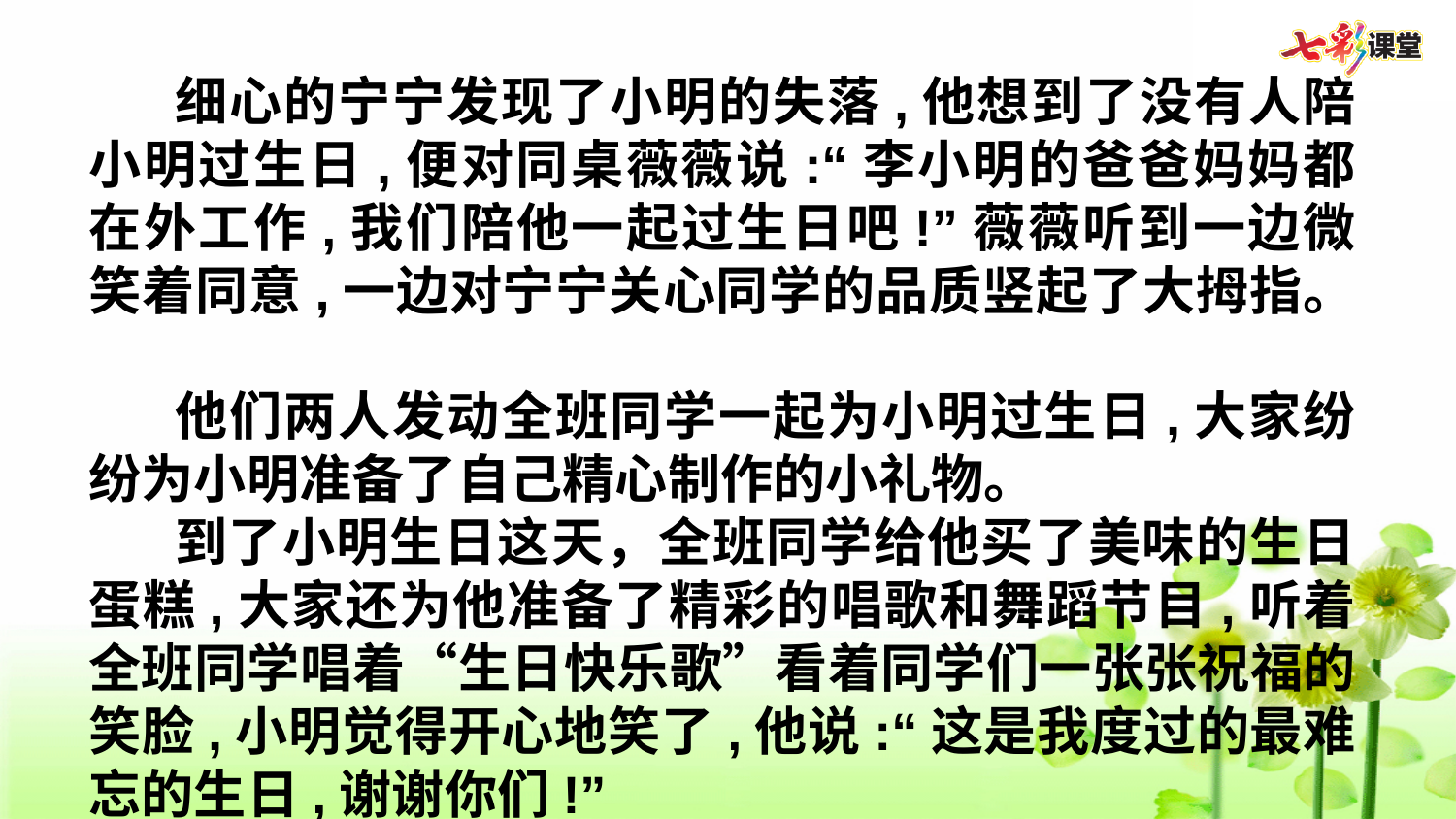

细心的宁宁发现了小明的失落,他想到了没有人陪小明过生日,便对同桌薇薇说:“李小明的爸爸妈妈都在外工作,我们陪他一起过生日吧!”薇薇听到一边微笑着同意,一边对宁宁关心同学的品质竖起了大拇指。
他们两人发动全班同学一起为小明过生日,大家纷纷为小明准备了自己精心制作的小礼物。
到了小明生日这天，全班同学给他买了美味的生日蛋糕,大家还为他准备了精彩的唱歌和舞蹈节目,听着全班同学唱着“生日快乐歌”看着同学们一张张祝福的笑脸,小明觉得开心地笑了,他说:“这是我度过的最难忘的生日,谢谢你们!”